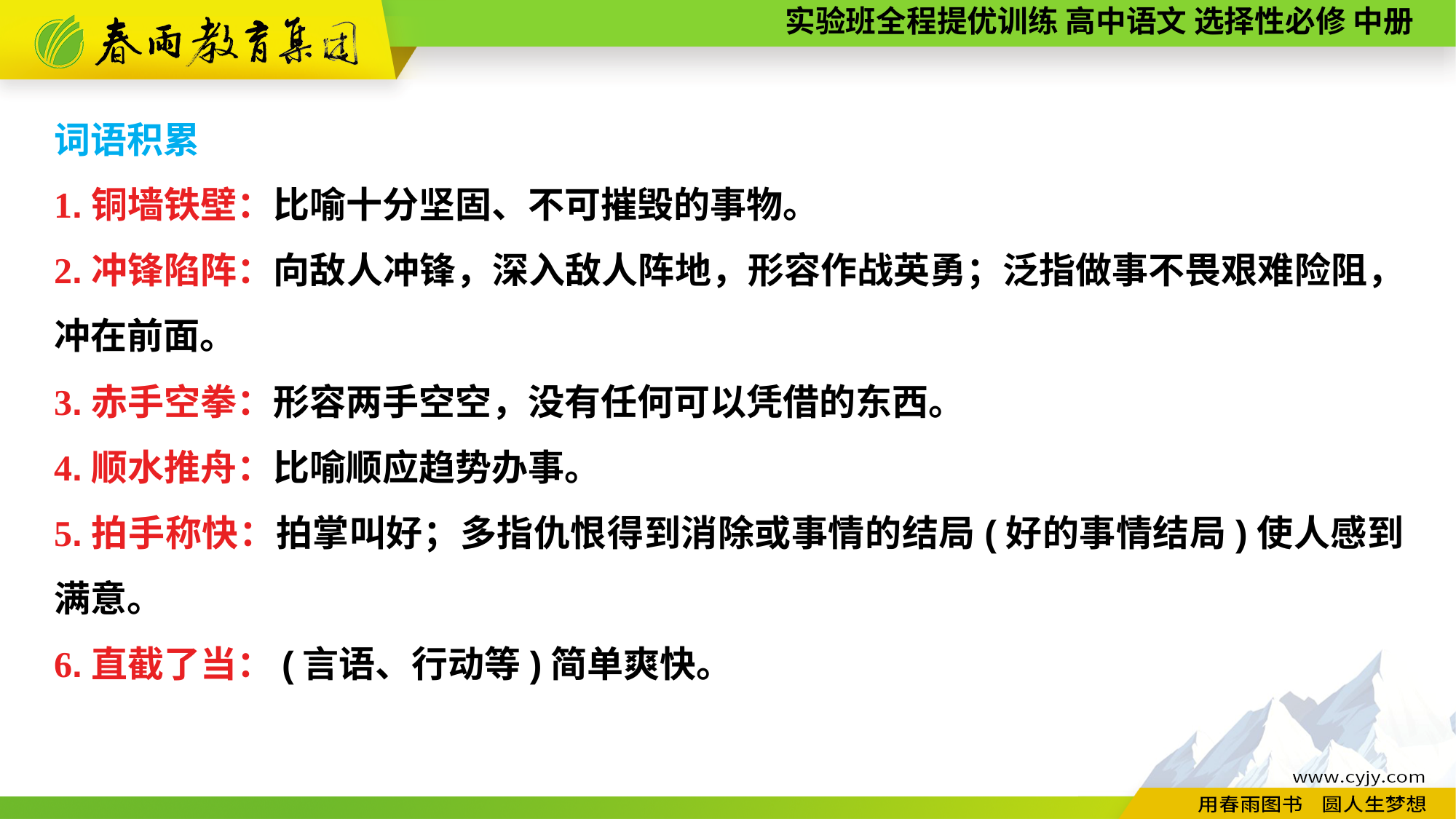

词语积累
1.铜墙铁壁：比喻十分坚固、不可摧毁的事物。
2.冲锋陷阵：向敌人冲锋，深入敌人阵地，形容作战英勇；泛指做事不畏艰难险阻，冲在前面。
3.赤手空拳：形容两手空空，没有任何可以凭借的东西。
4.顺水推舟：比喻顺应趋势办事。
5.拍手称快：拍掌叫好；多指仇恨得到消除或事情的结局(好的事情结局)使人感到满意。
6.直截了当：(言语、行动等)简单爽快。